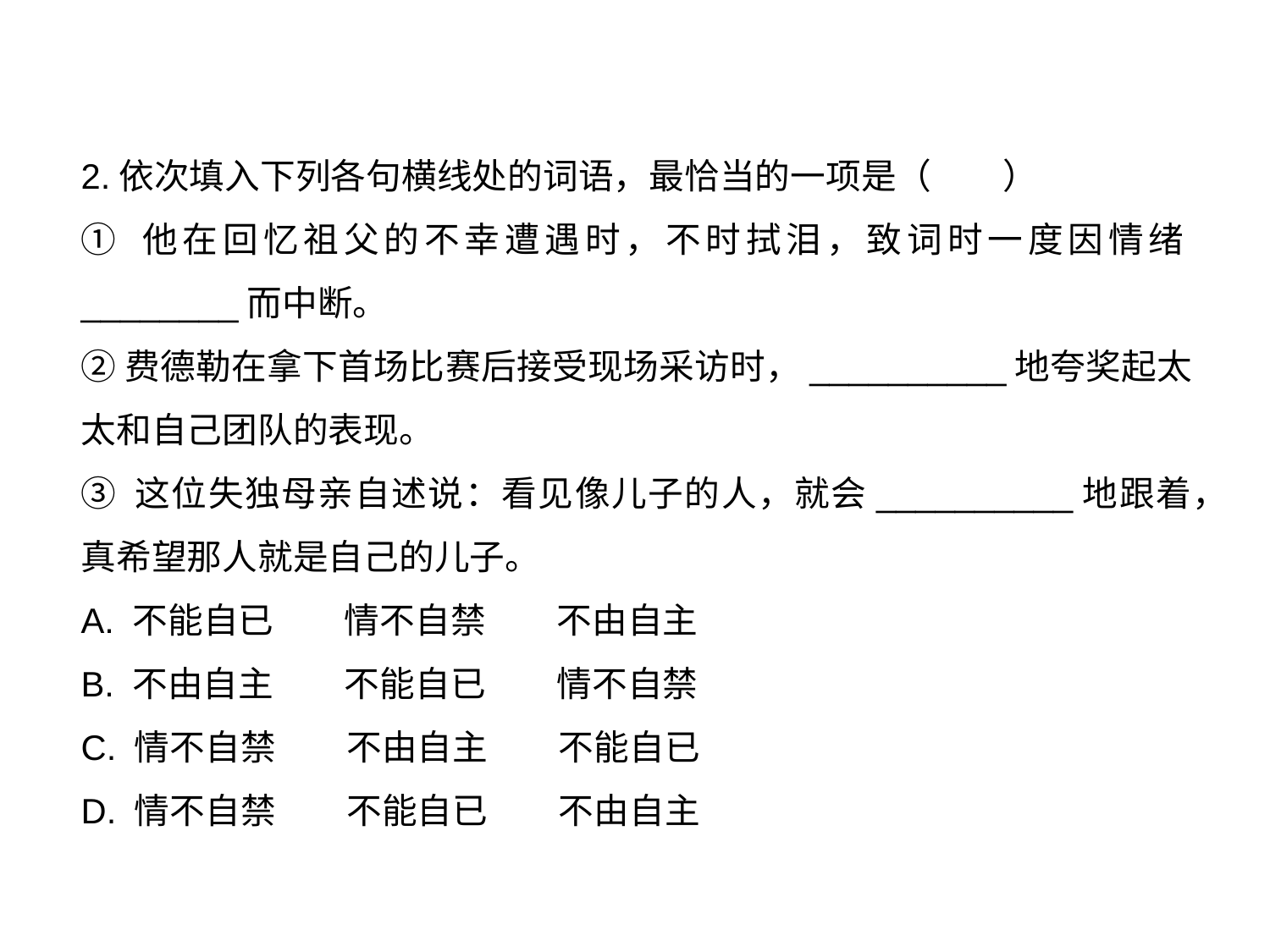

2.依次填入下列各句横线处的词语，最恰当的一项是（　　）
① 他在回忆祖父的不幸遭遇时，不时拭泪，致词时一度因情绪________而中断。
②费德勒在拿下首场比赛后接受现场采访时，__________地夸奖起太太和自己团队的表现。
③ 这位失独母亲自述说：看见像儿子的人，就会__________地跟着，真希望那人就是自己的儿子。
A. 不能自已　　情不自禁　　不由自主
B. 不由自主　　不能自已　　情不自禁
C. 情不自禁　　不由自主　　不能自已
D. 情不自禁　　不能自已　　不由自主